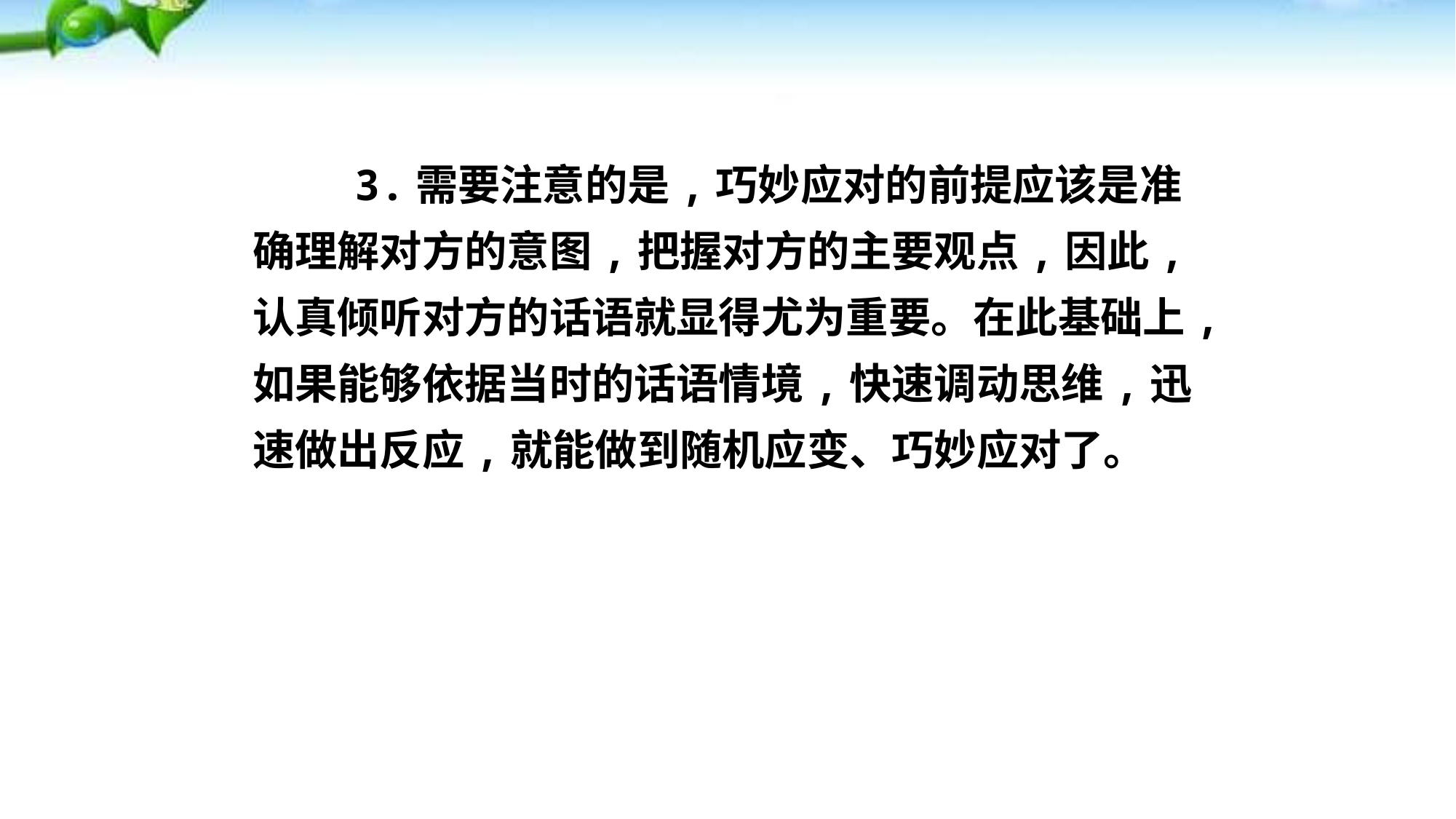

3.需要注意的是,巧妙应对的前提应该是准确理解对方的意图,把握对方的主要观点,因此,认真倾听对方的话语就显得尤为重要。在此基础上,如果能够依据当时的话语情境,快速调动思维,迅速做出反应,就能做到随机应变、巧妙应对了。